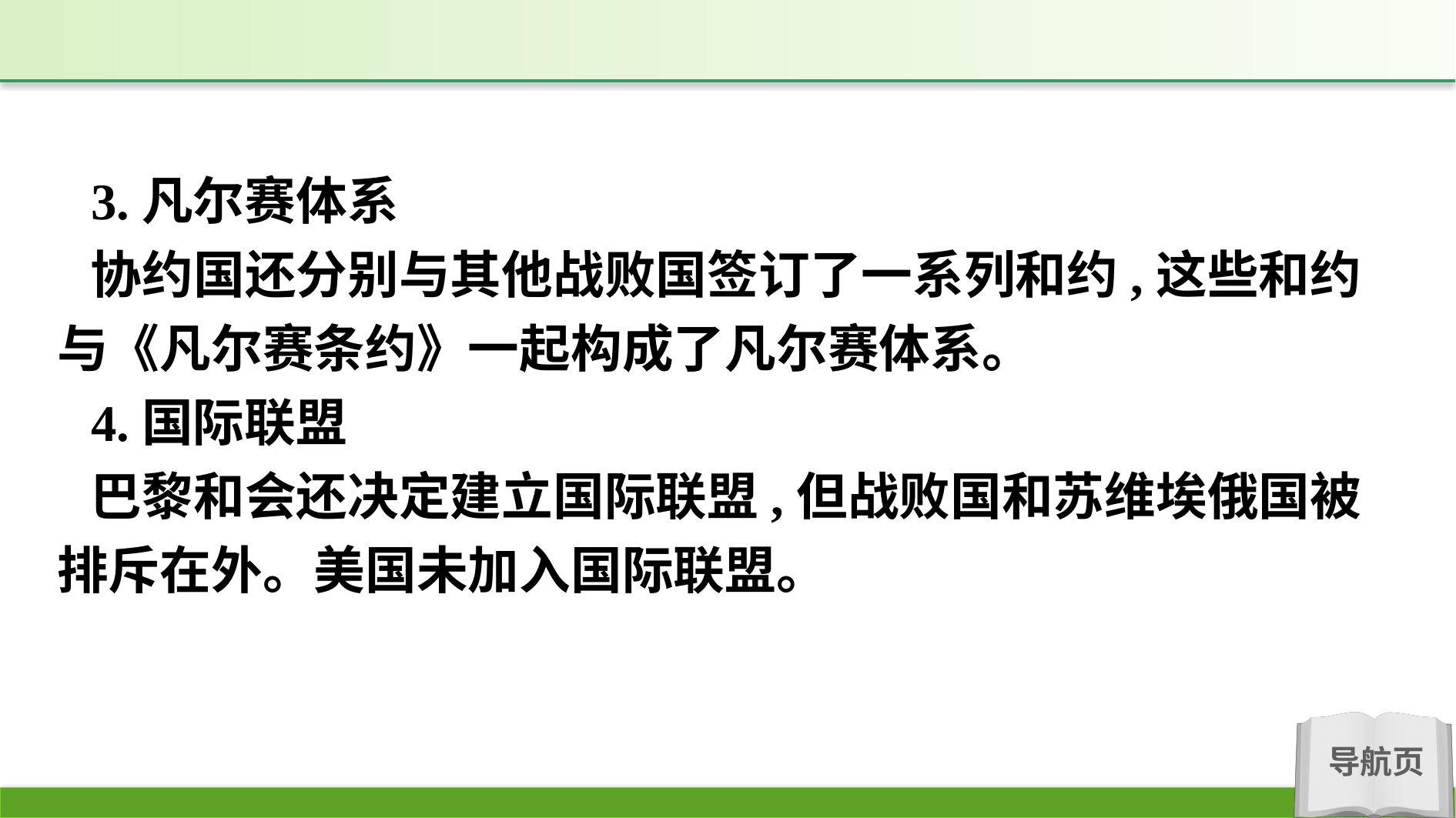

3.凡尔赛体系
协约国还分别与其他战败国签订了一系列和约,这些和约与《凡尔赛条约》一起构成了凡尔赛体系。
4.国际联盟
巴黎和会还决定建立国际联盟,但战败国和苏维埃俄国被排斥在外。美国未加入国际联盟。